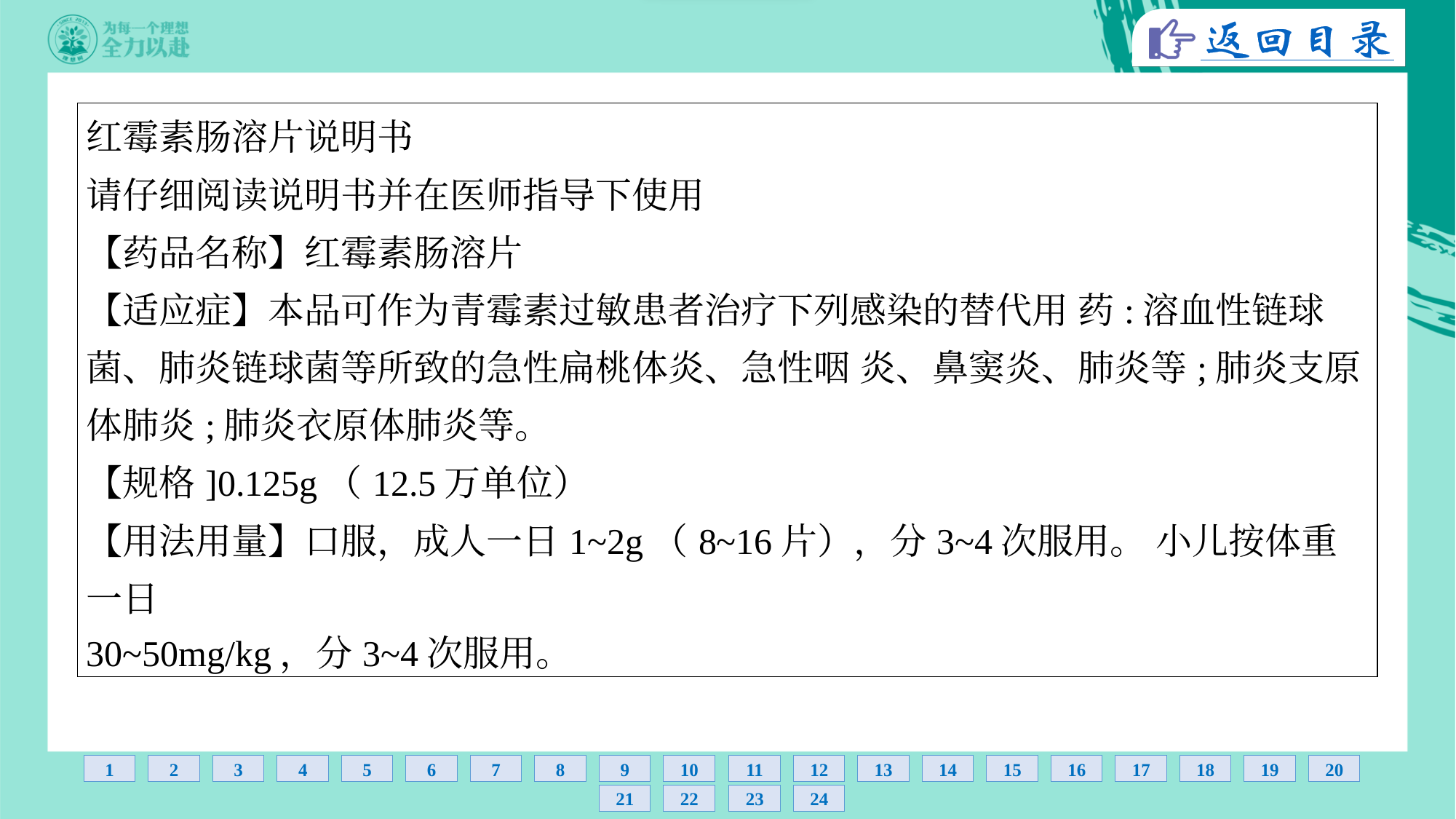

| 红霉素肠溶片说明书 请仔细阅读说明书并在医师指导下使用 【药品名称】红霉素肠溶片 【适应症】本品可作为青霉素过敏患者治疗下列感染的替代用 药:溶血性链球 菌、肺炎链球菌等所致的急性扁桃体炎、急性咽 炎、鼻窦炎、肺炎等;肺炎支原 体肺炎;肺炎衣原体肺炎等。 【规格]0.125g（12.5万单位） 【用法用量】口服，成人一日1~2g（8~16片），分3~4次服用。 小儿按体重一日 30~50mg/kg，分3~4次服用。 |
| --- |